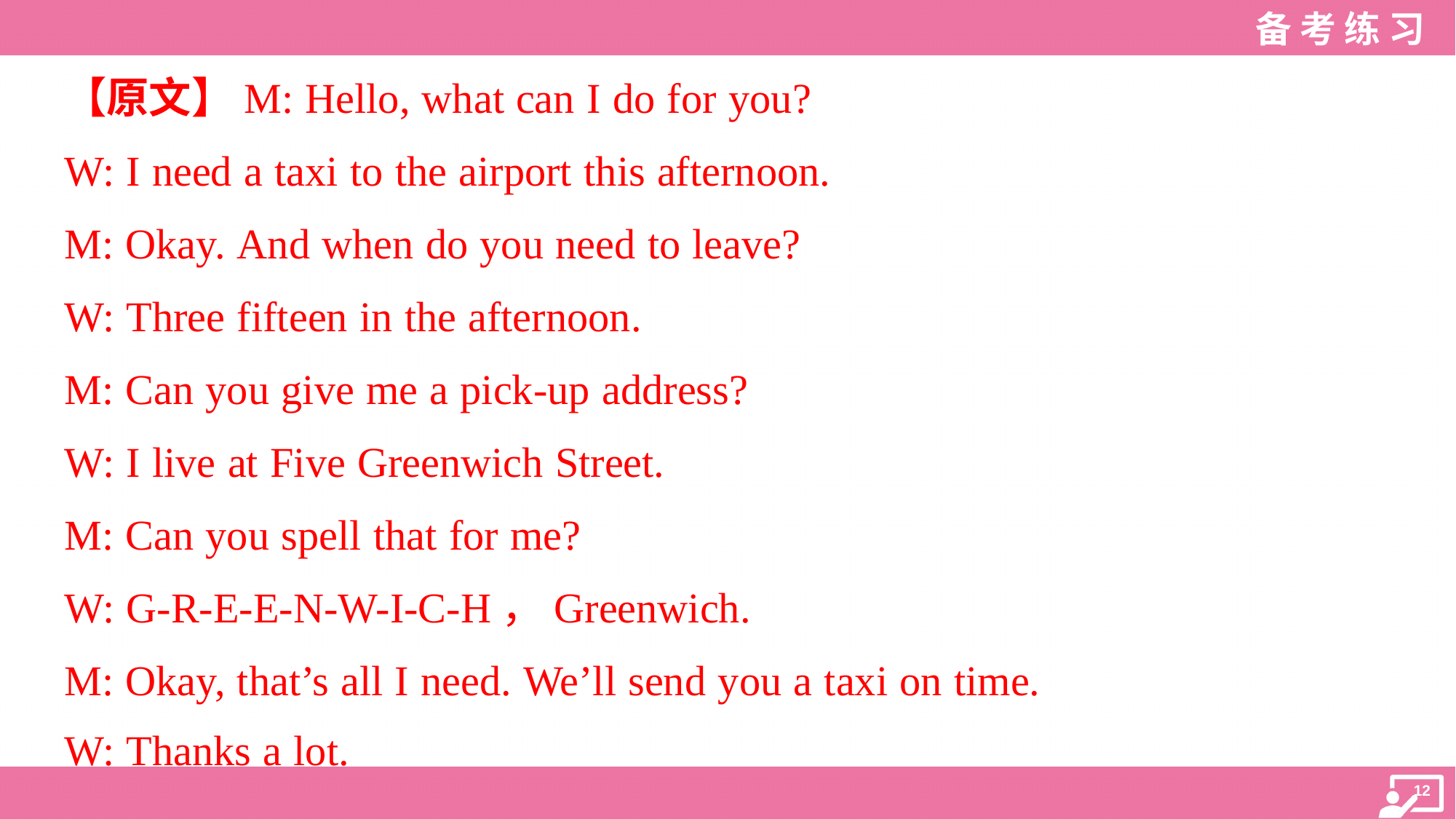

【原文】M: Hello, what can I do for you?
W: I need a taxi to the airport this afternoon.
M: Okay. And when do you need to leave?
W: Three fifteen in the afternoon.
M: Can you give me a pick-up address?
W: I live at Five Greenwich Street.
M: Can you spell that for me?
W: G-R-E-E-N-W-I-C-H，Greenwich.
M: Okay, that’s all I need. We’ll send you a taxi on time.
W: Thanks a lot.